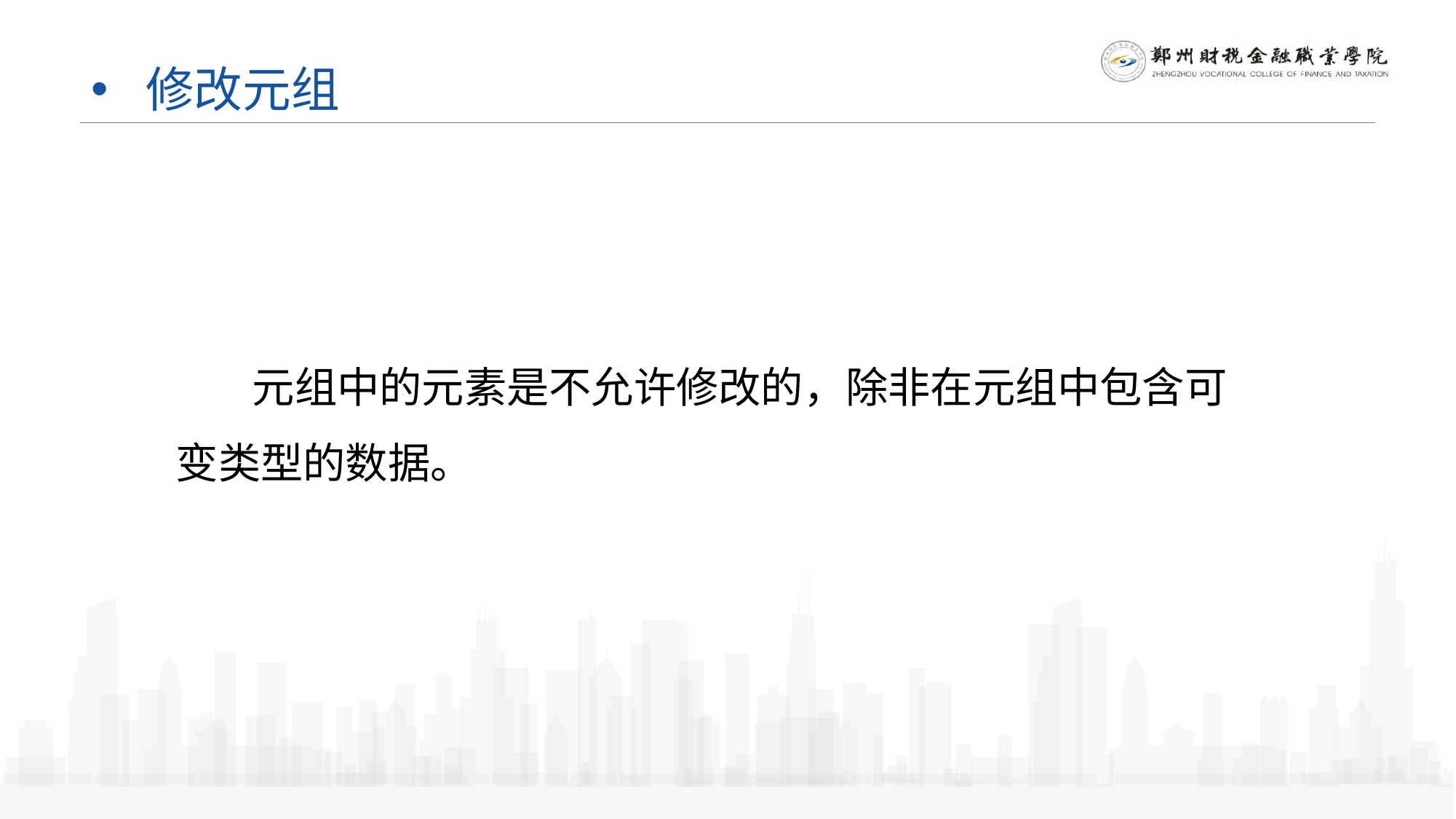

# 修改元组
       元组中的元素是不允许修改的，除非在元组中包含可变类型的数据。